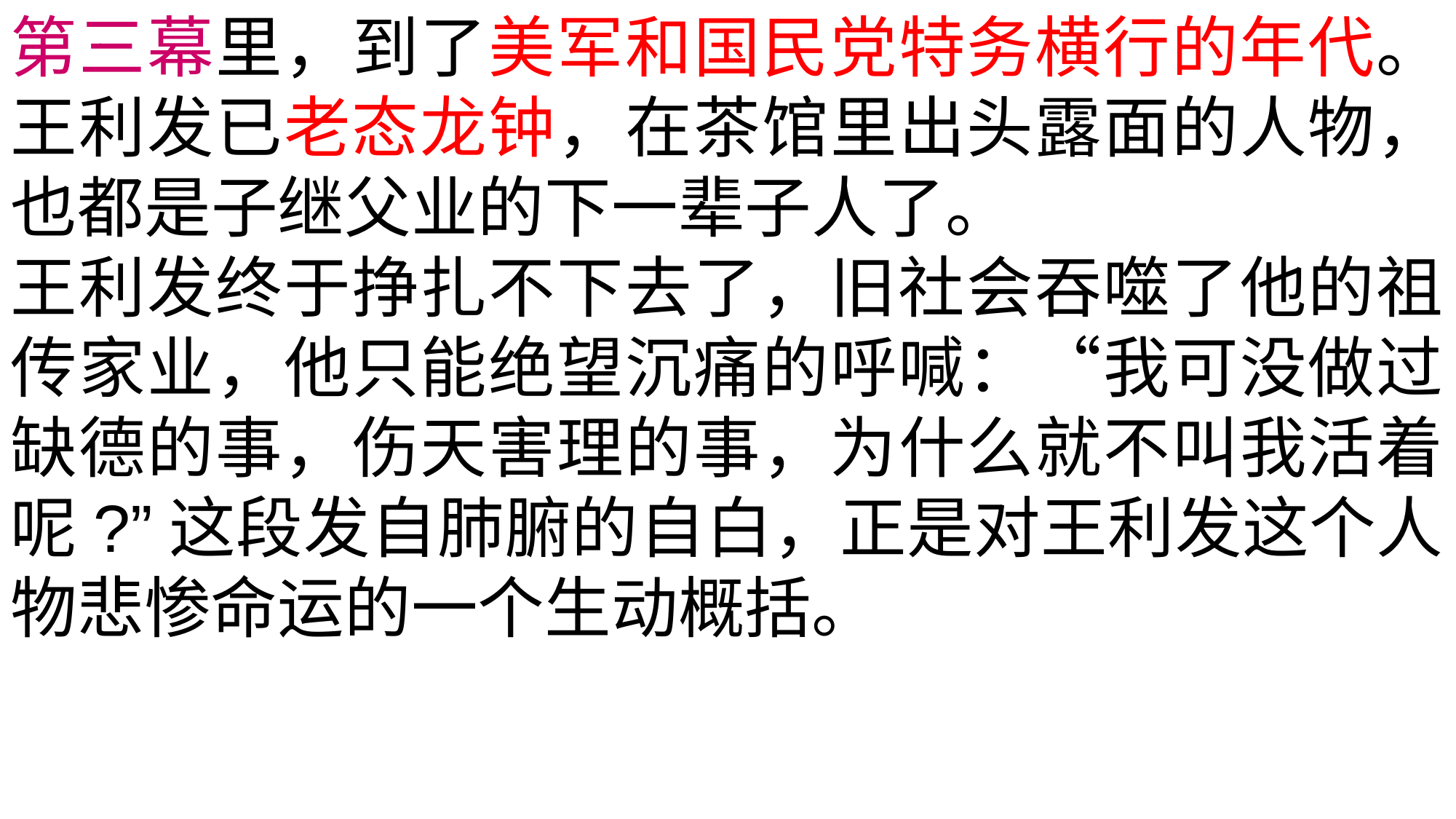

第三幕里，到了美军和国民党特务横行的年代。王利发已老态龙钟，在茶馆里出头露面的人物，也都是子继父业的下一辈子人了。
王利发终于挣扎不下去了，旧社会吞噬了他的祖传家业，他只能绝望沉痛的呼喊：“我可没做过缺德的事，伤天害理的事，为什么就不叫我活着呢?”这段发自肺腑的自白，正是对王利发这个人物悲惨命运的一个生动概括。